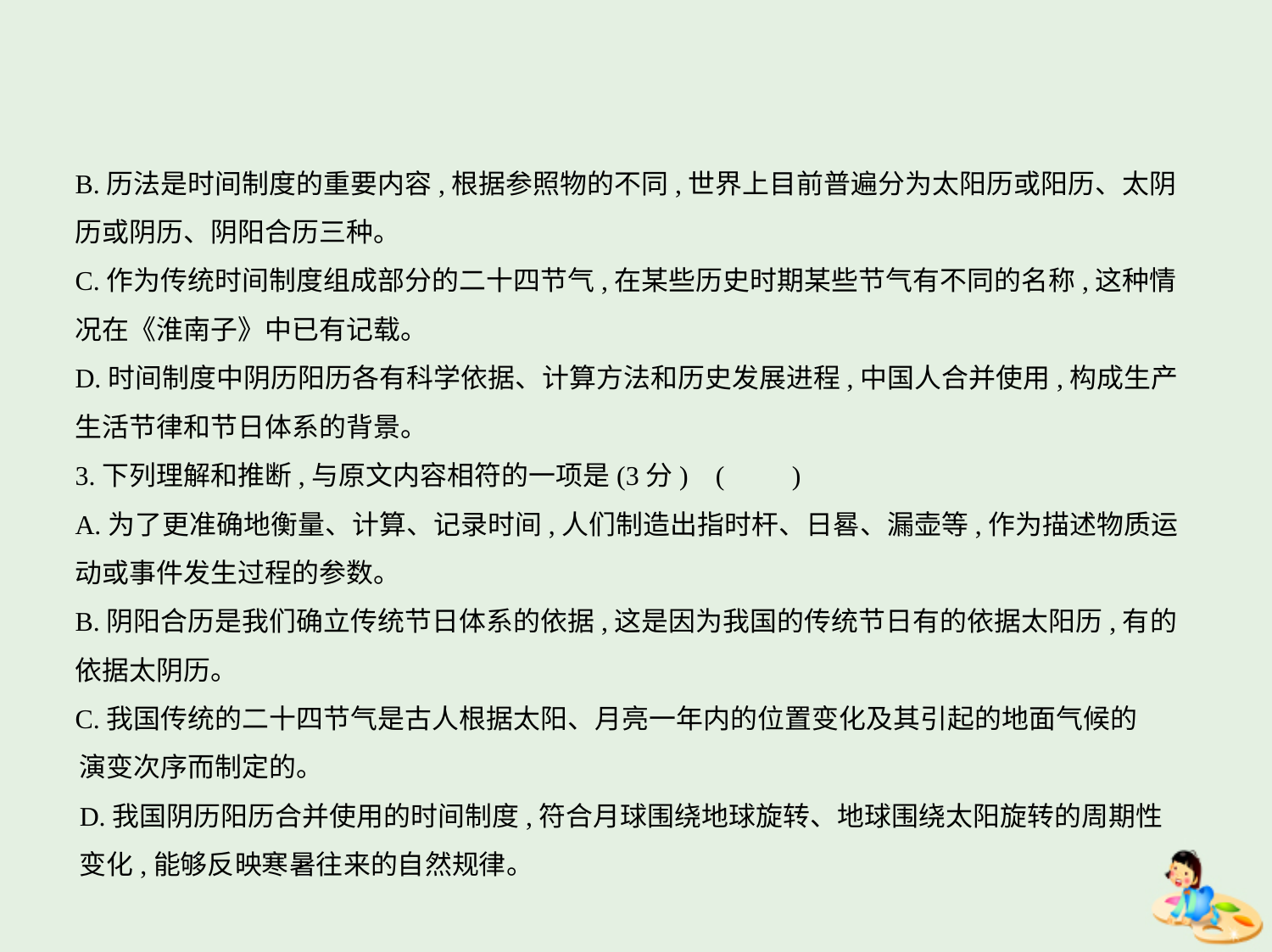

B.历法是时间制度的重要内容,根据参照物的不同,世界上目前普遍分为太阳历或阳历、太阴
历或阴历、阴阳合历三种。
C.作为传统时间制度组成部分的二十四节气,在某些历史时期某些节气有不同的名称,这种情
况在《淮南子》中已有记载。
D.时间制度中阴历阳历各有科学依据、计算方法和历史发展进程,中国人合并使用,构成生产
生活节律和节日体系的背景。
3.下列理解和推断,与原文内容相符的一项是(3分) (　　)
A.为了更准确地衡量、计算、记录时间,人们制造出指时杆、日晷、漏壶等,作为描述物质运
动或事件发生过程的参数。
B.阴阳合历是我们确立传统节日体系的依据,这是因为我国的传统节日有的依据太阳历,有的
依据太阴历。
C.我国传统的二十四节气是古人根据太阳、月亮一年内的位置变化及其引起的地面气候的
演变次序而制定的。
D.我国阴历阳历合并使用的时间制度,符合月球围绕地球旋转、地球围绕太阳旋转的周期性
变化,能够反映寒暑往来的自然规律。